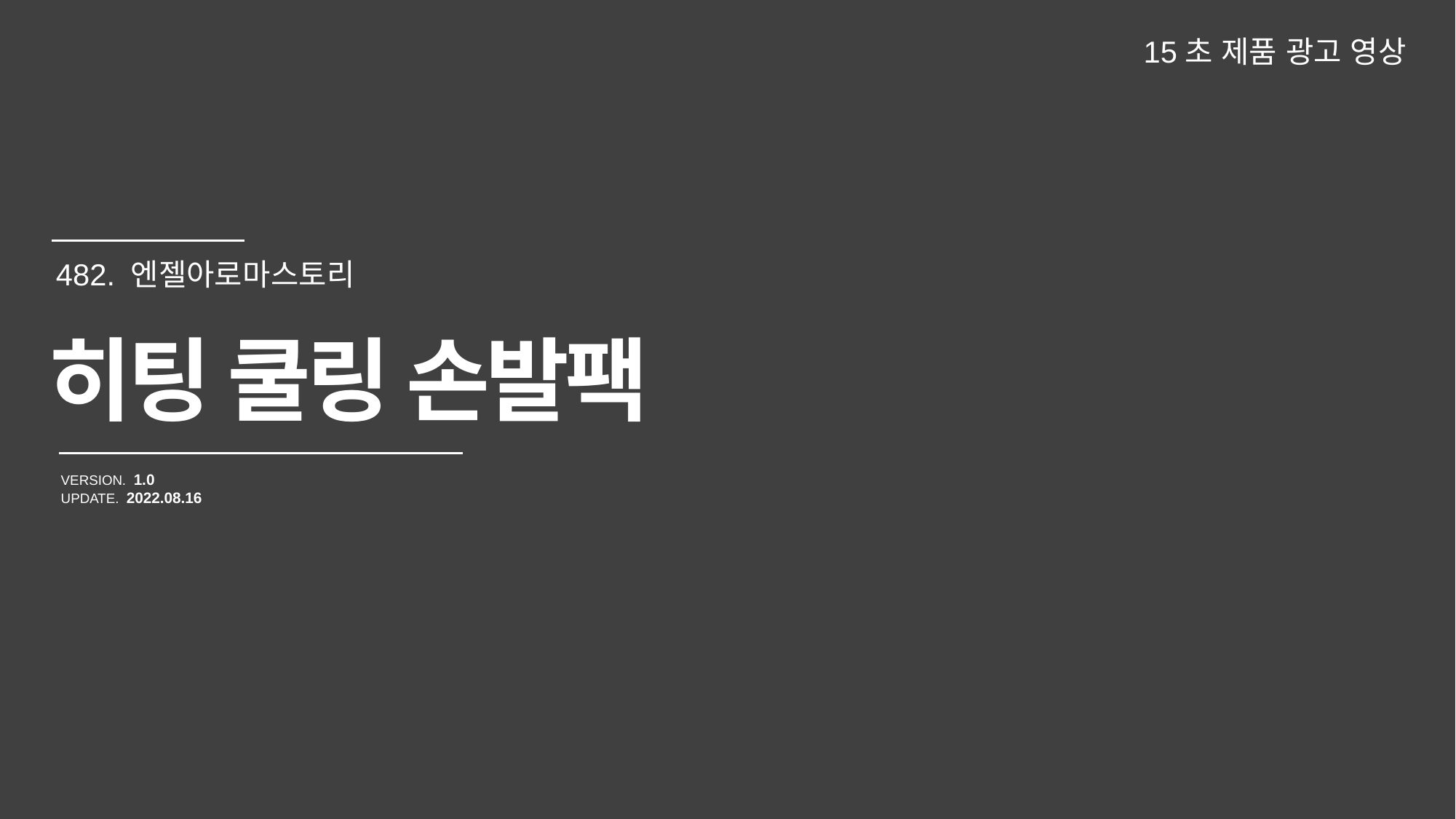

15초 제품 광고 영상
히팅 쿨링 손발팩
VERSION.  1.0
UPDATE.  2022.08.16

482. 엔젤아로마스토리